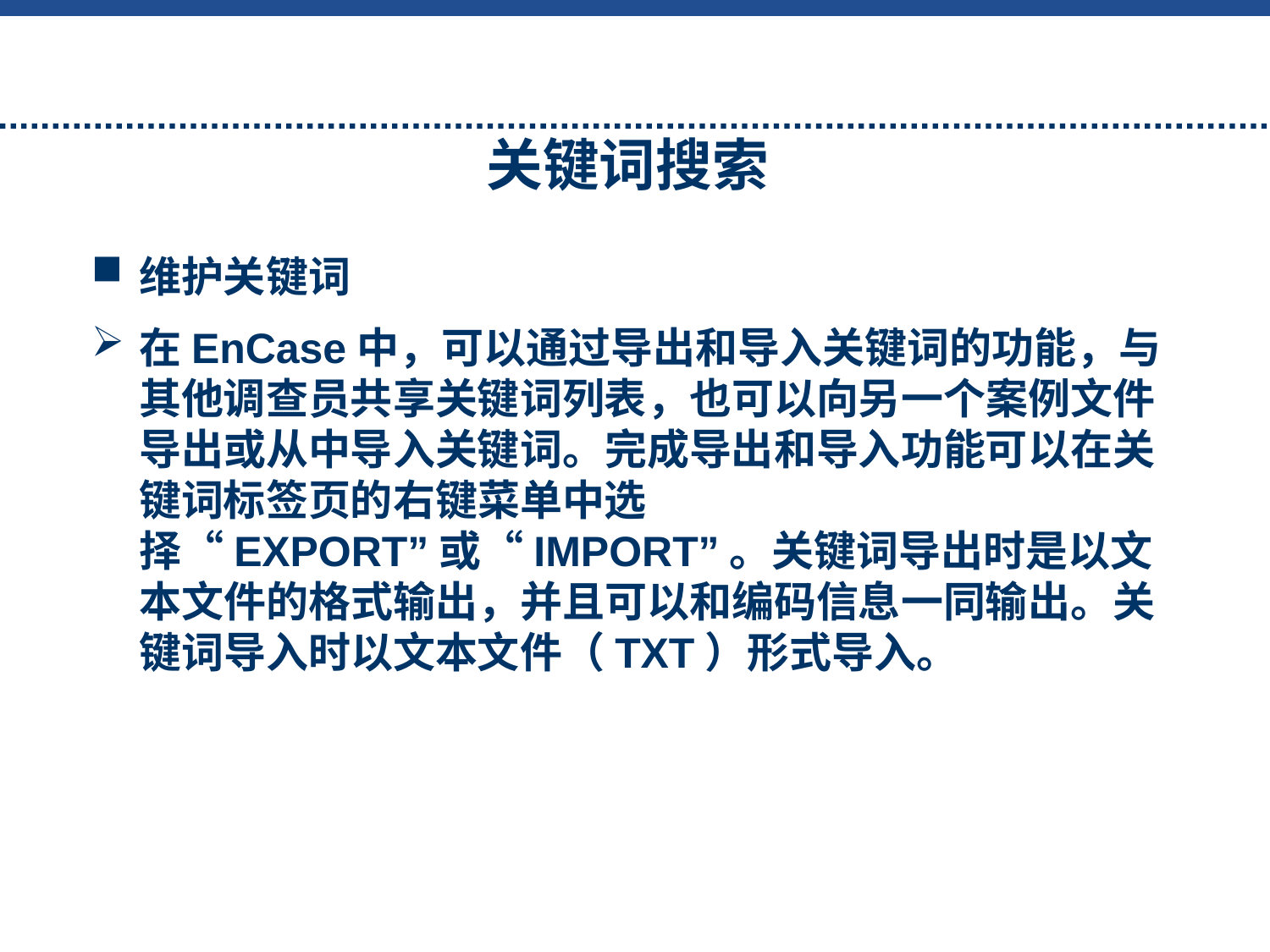

关键词搜索
维护关键词
在EnCase中，可以通过导出和导入关键词的功能，与其他调查员共享关键词列表，也可以向另一个案例文件导出或从中导入关键词。完成导出和导入功能可以在关键词标签页的右键菜单中选择“EXPORT”或“IMPORT”。关键词导出时是以文本文件的格式输出，并且可以和编码信息一同输出。关键词导入时以文本文件（TXT）形式导入。